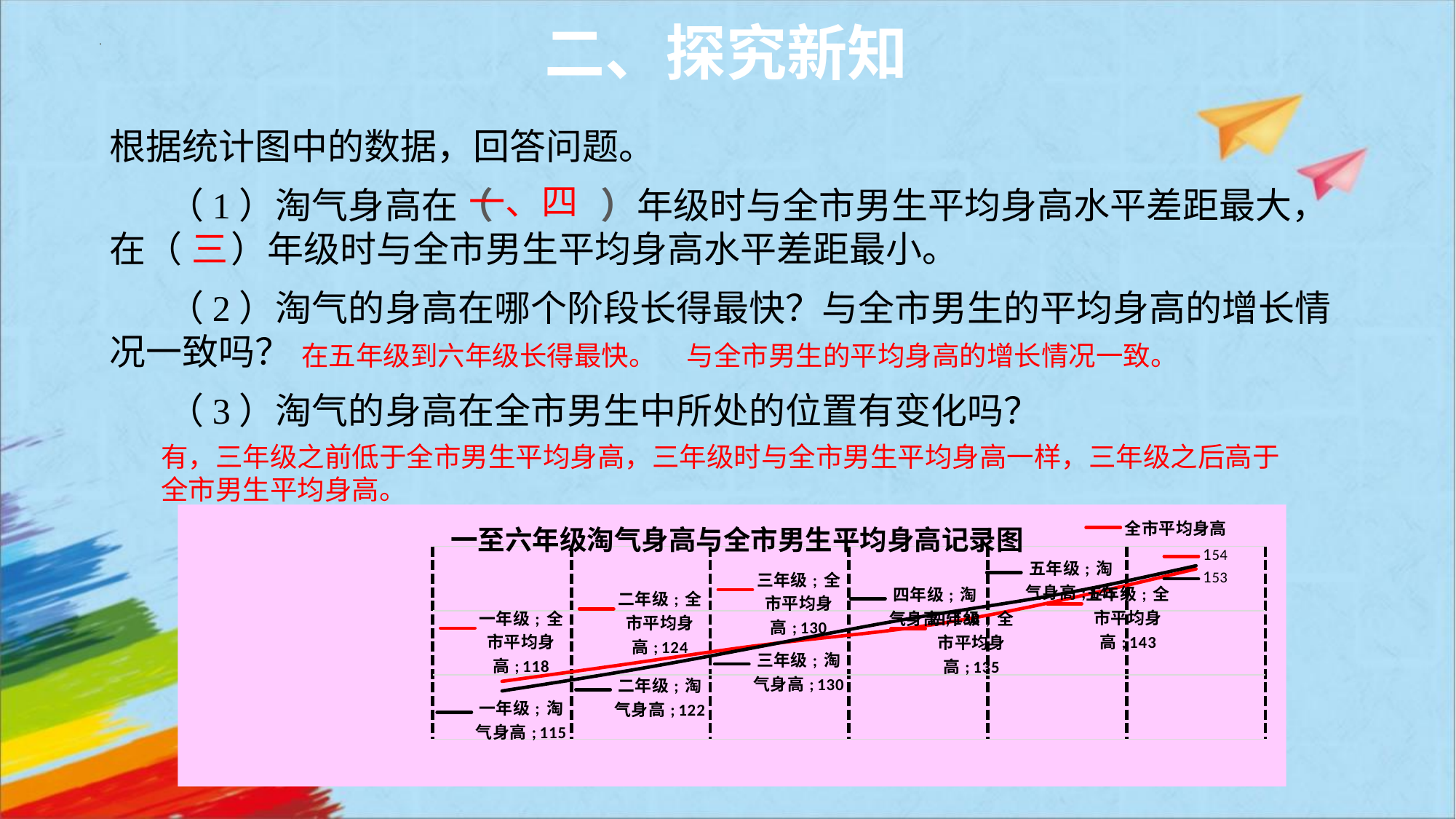

二、探究新知
根据统计图中的数据，回答问题。
      （1）淘气身高在（             ）年级时与全市男生平均身高水平差距最大，在（      ）年级时与全市男生平均身高水平差距最小。
      （2）淘气的身高在哪个阶段长得最快？与全市男生的平均身高的增长情况一致吗？
      （3）淘气的身高在全市男生中所处的位置有变化吗？

一、四
三
在五年级到六年级长得最快。
与全市男生的平均身高的增长情况一致。
有，三年级之前低于全市男生平均身高，三年级时与全市男生平均身高一样，三年级之后高于全市男生平均身高。

### Chart: 一至六年级淘气身高与全市男生平均身高记录图

| Category | 全市平均身高 | 淘气身高 |
|---|---|---|
| 一年级 | 118.0 | 115.0 |
| 二年级 | 124.0 | 122.0 |
| 三年级 | 130.0 | 130.0 |
| 四年级 | 135.0 | 138.0 |
| 五年级 | 143.0 | 145.0 |
| 六年级 | 153.0 | 154.0 |